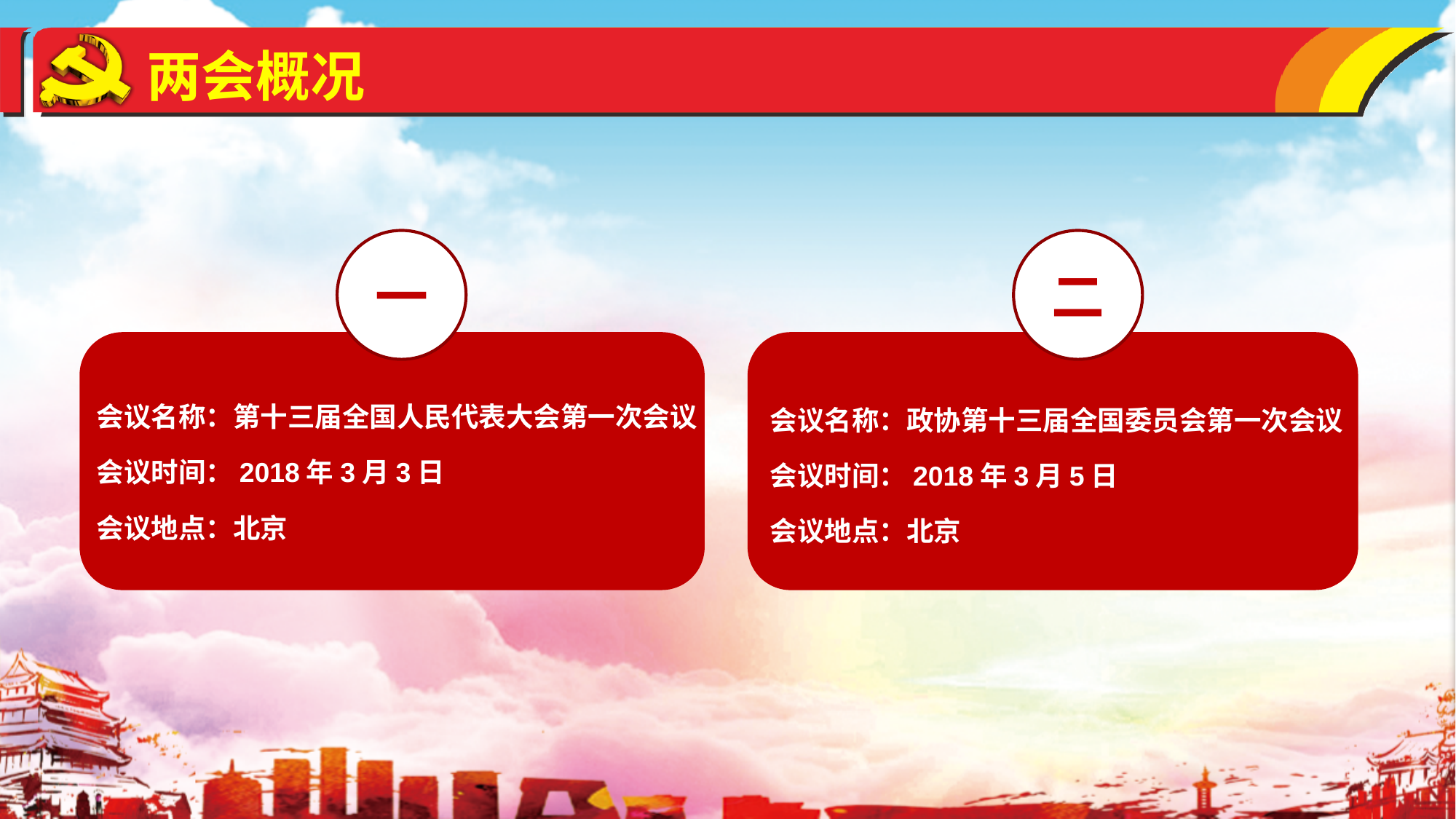

两会概况
一
二

会议名称：第十三届全国人民代表大会第一次会议
会议时间：2018年3月3日
会议地点：北京
会议名称：政协第十三届全国委员会第一次会议
会议时间：2018年3月5日
会议地点：北京